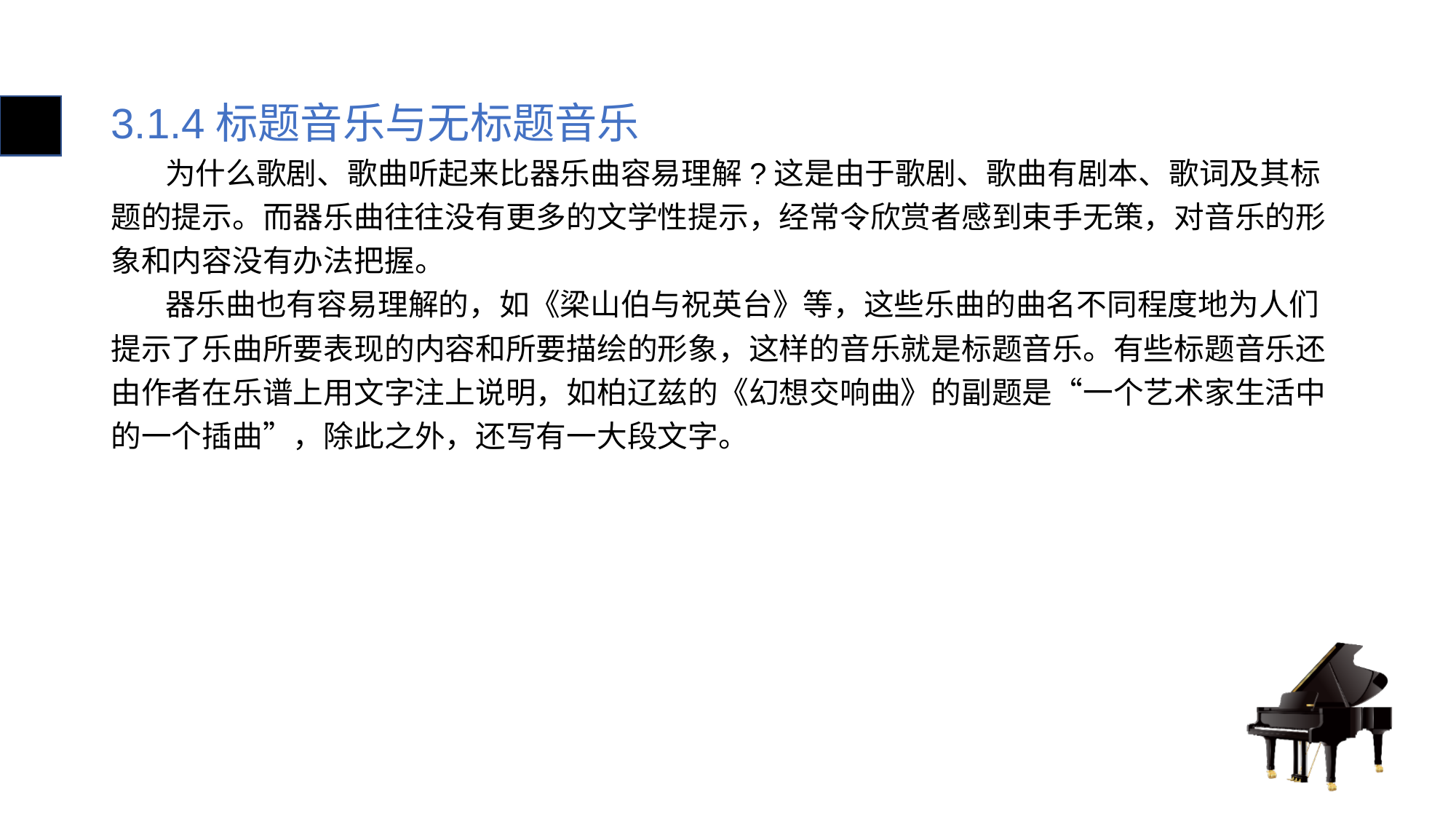

# 3.1.4标题音乐与无标题音乐
       为什么歌剧、歌曲听起来比器乐曲容易理解?这是由于歌剧、歌曲有剧本、歌词及其标题的提示。而器乐曲往往没有更多的文学性提示，经常令欣赏者感到束手无策，对音乐的形象和内容没有办法把握。
       器乐曲也有容易理解的，如《梁山伯与祝英台》等，这些乐曲的曲名不同程度地为人们提示了乐曲所要表现的内容和所要描绘的形象，这样的音乐就是标题音乐。有些标题音乐还由作者在乐谱上用文字注上说明，如柏辽兹的《幻想交响曲》的副题是“一个艺术家生活中的一个插曲”，除此之外，还写有一大段文字。